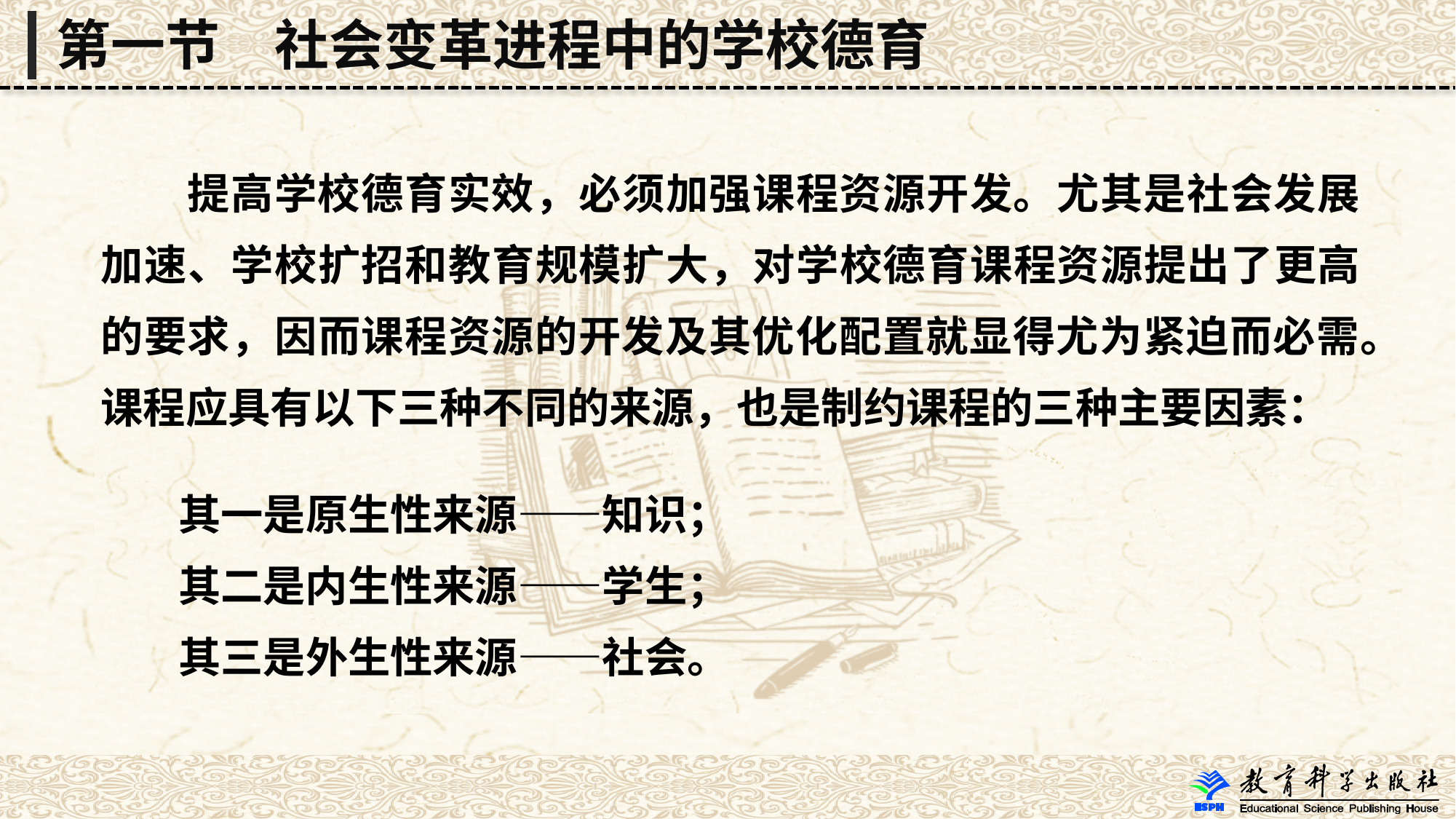

第一节　社会变革进程中的学校德育
       提高学校德育实效，必须加强课程资源开发。尤其是社会发展加速、学校扩招和教育规模扩大，对学校德育课程资源提出了更高的要求，因而课程资源的开发及其优化配置就显得尤为紧迫而必需。课程应具有以下三种不同的来源，也是制约课程的三种主要因素：

       其一是原生性来源——知识；
       其二是内生性来源——学生；
       其三是外生性来源——社会。